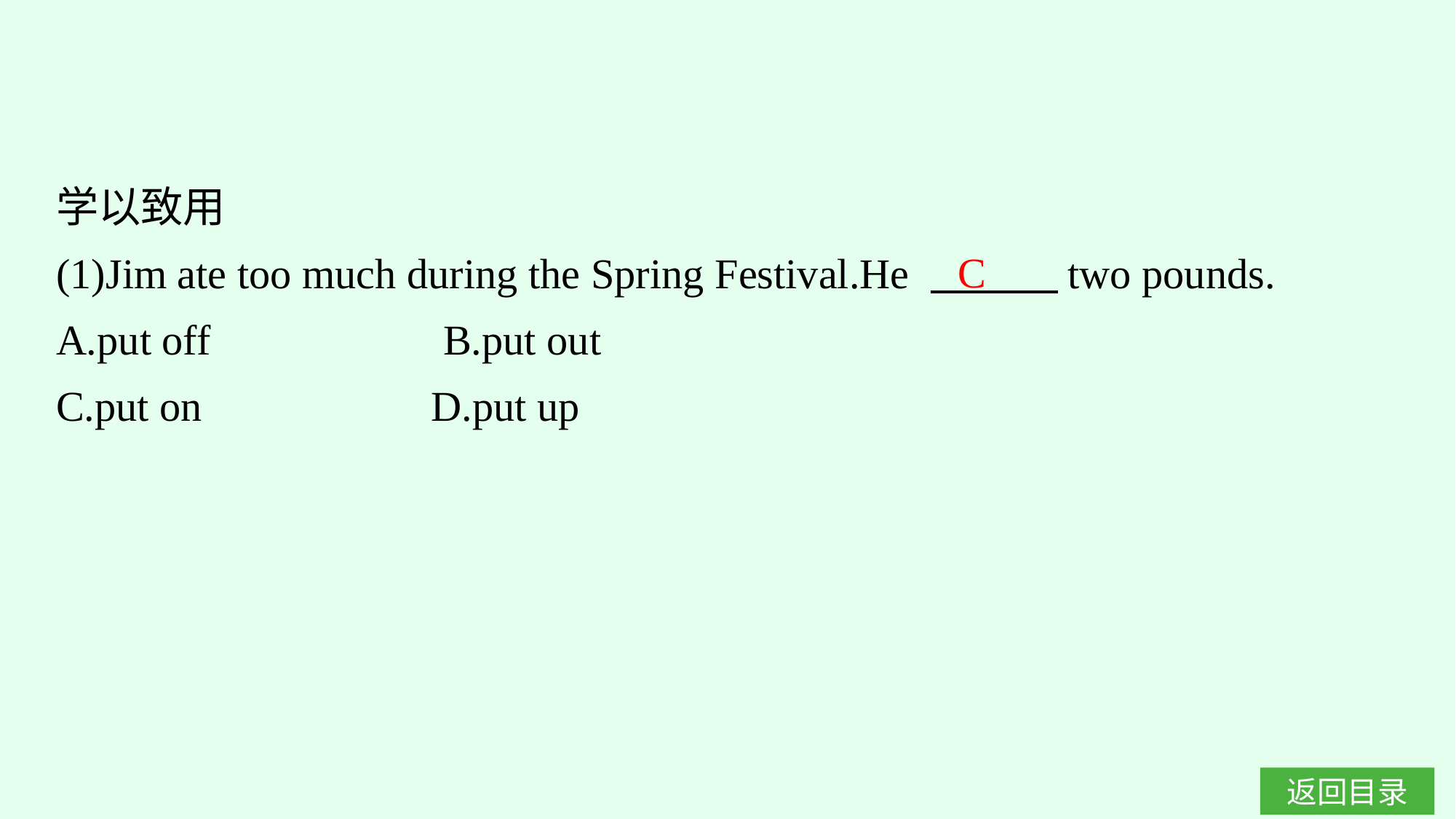

学以致用
(1)Jim ate too much during the Spring Festival.He 　　　two pounds.
A.put off　　　　　B.put out
C.put on		D.put up
C